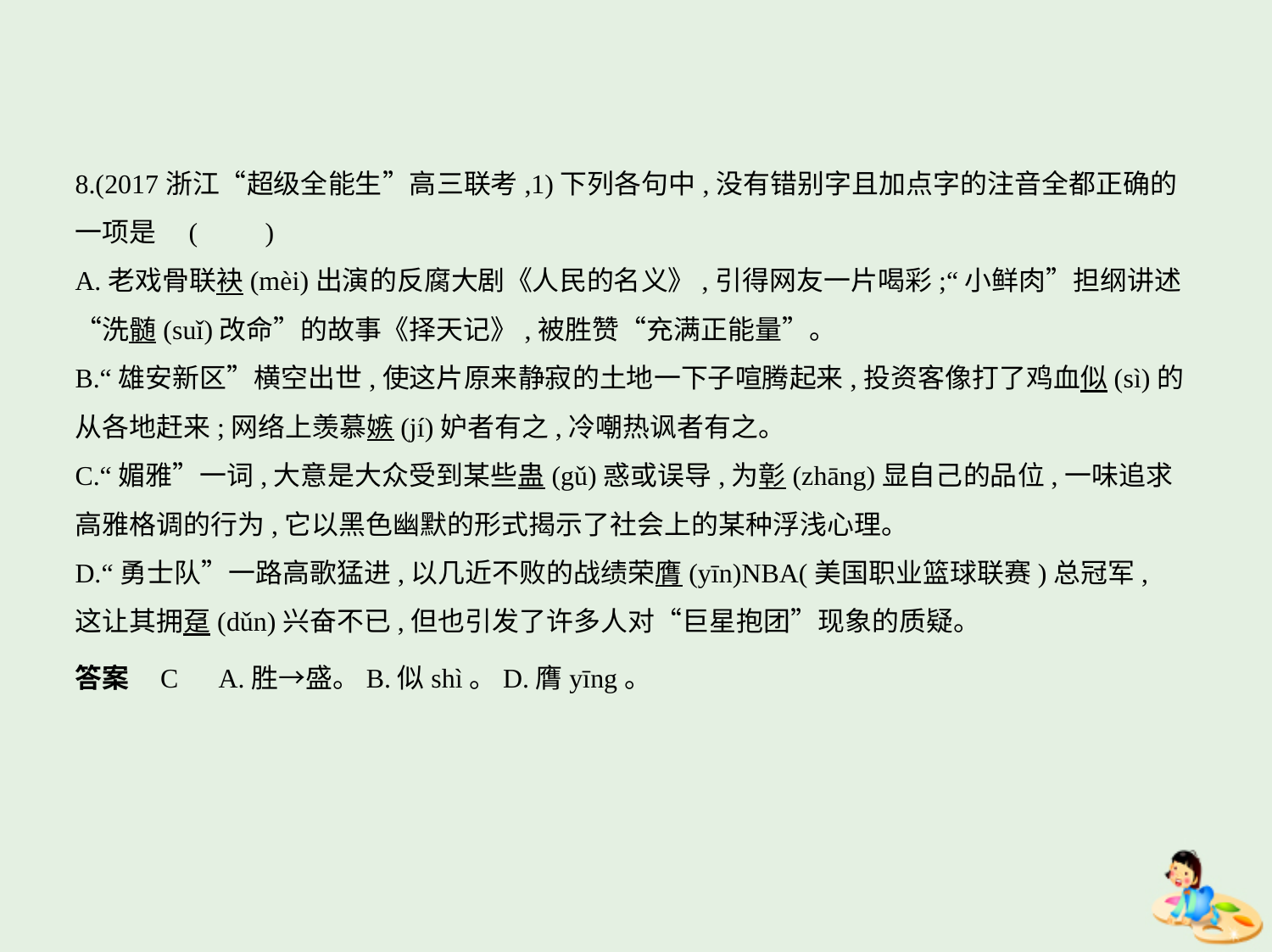

8.(2017浙江“超级全能生”高三联考,1)下列各句中,没有错别字且加点字的注音全都正确的
一项是 (　　)
A.老戏骨联袂(mèi)出演的反腐大剧《人民的名义》,引得网友一片喝彩;“小鲜肉”担纲讲述
“洗髄(suǐ)改命”的故事《择天记》,被胜赞“充满正能量”。
B.“雄安新区”横空出世,使这片原来静寂的土地一下子喧腾起来,投资客像打了鸡血似(sì)的
从各地赶来;网络上羡慕嫉(jí)妒者有之,冷嘲热讽者有之。
C.“媚雅”一词,大意是大众受到某些蛊(gǔ)惑或误导,为彰(zhāng)显自己的品位,一味追求
高雅格调的行为,它以黑色幽默的形式揭示了社会上的某种浮浅心理。
D.“勇士队”一路高歌猛进,以几近不败的战绩荣膺(yīn)NBA(美国职业篮球联赛)总冠军,
这让其拥趸(dǔn)兴奋不已,但也引发了许多人对“巨星抱团”现象的质疑。
答案    C　A.胜→盛。B.似shì。D.膺yīng。